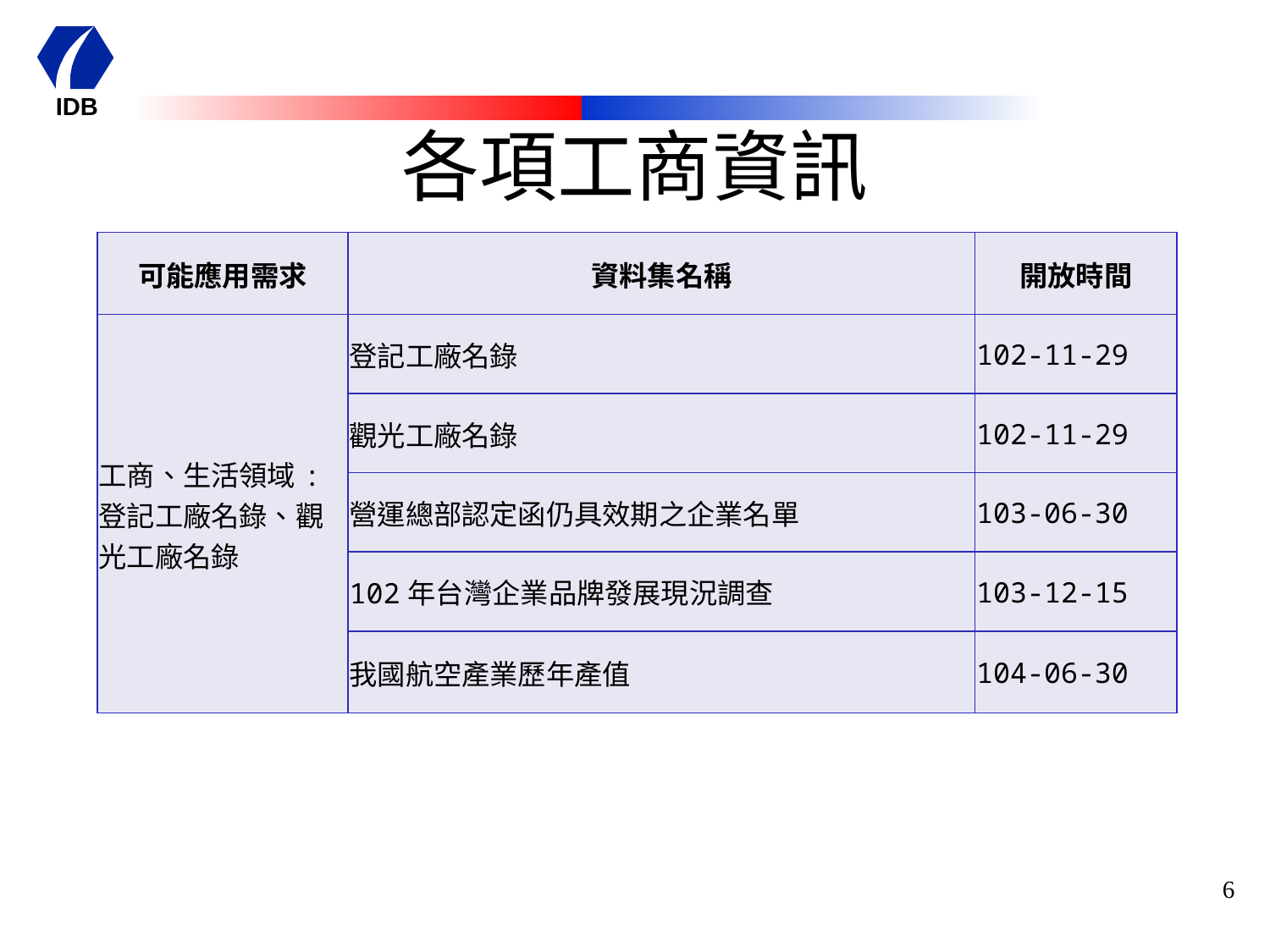

# 各項工商資訊
| 可能應用需求 | 資料集名稱 | 開放時間 |
| --- | --- | --- |
| 工商、生活領域: 登記工廠名錄、觀光工廠名錄 | 登記工廠名錄 | 102-11-29 |
|  | 觀光工廠名錄 | 102-11-29 |
|  | 營運總部認定函仍具效期之企業名單 | 103-06-30 |
|  | 102年台灣企業品牌發展現況調查 | 103-12-15 |
|  | 我國航空產業歷年產值 | 104-06-30 |
6